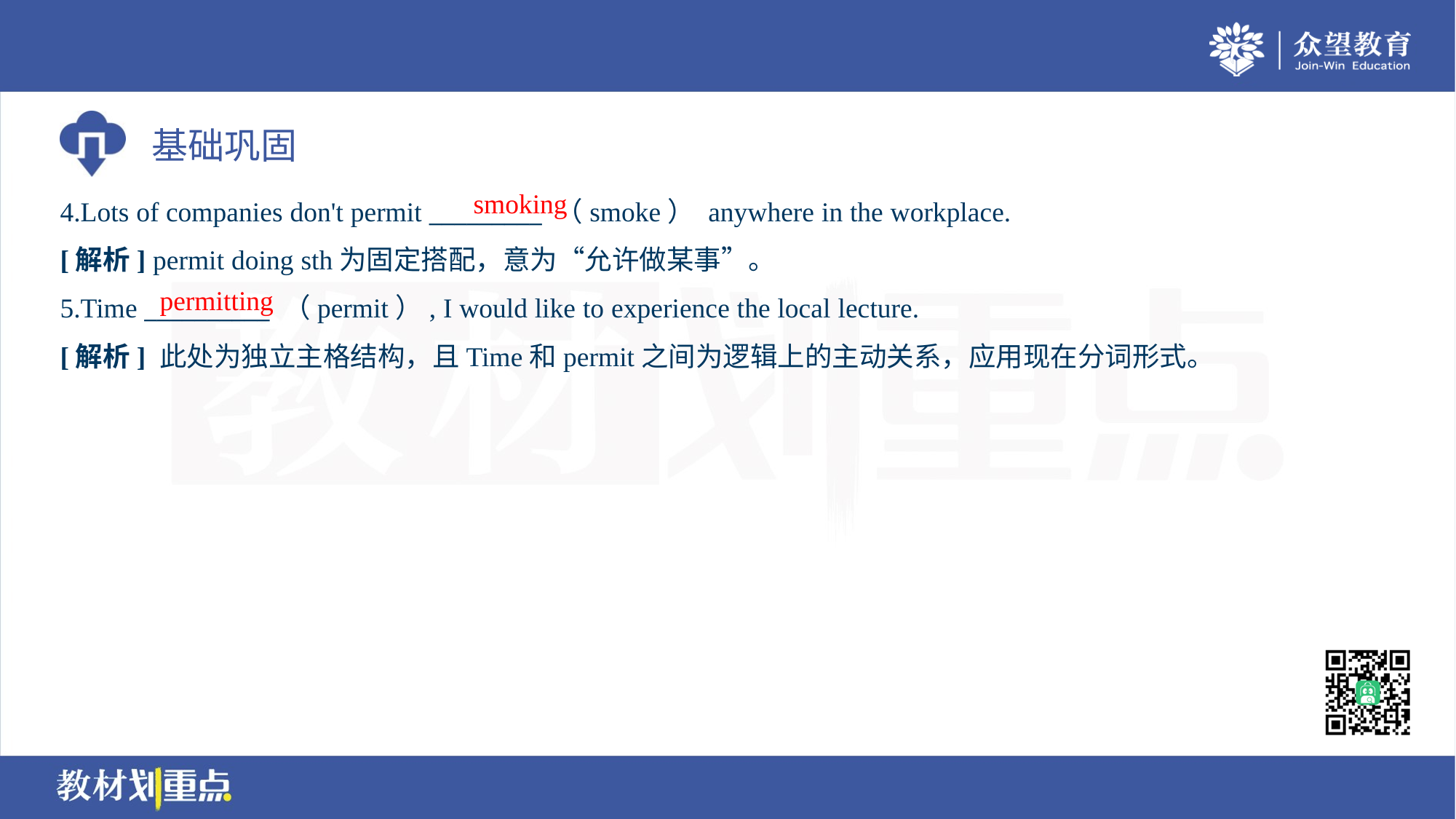

smoking
4.Lots of companies don't permit _________ （smoke） anywhere in the workplace.
[解析] permit doing sth为固定搭配，意为“允许做某事”。
permitting
5.Time __________ （permit）, I would like to experience the local lecture.
[解析] 此处为独立主格结构，且Time和permit之间为逻辑上的主动关系，应用现在分词形式。